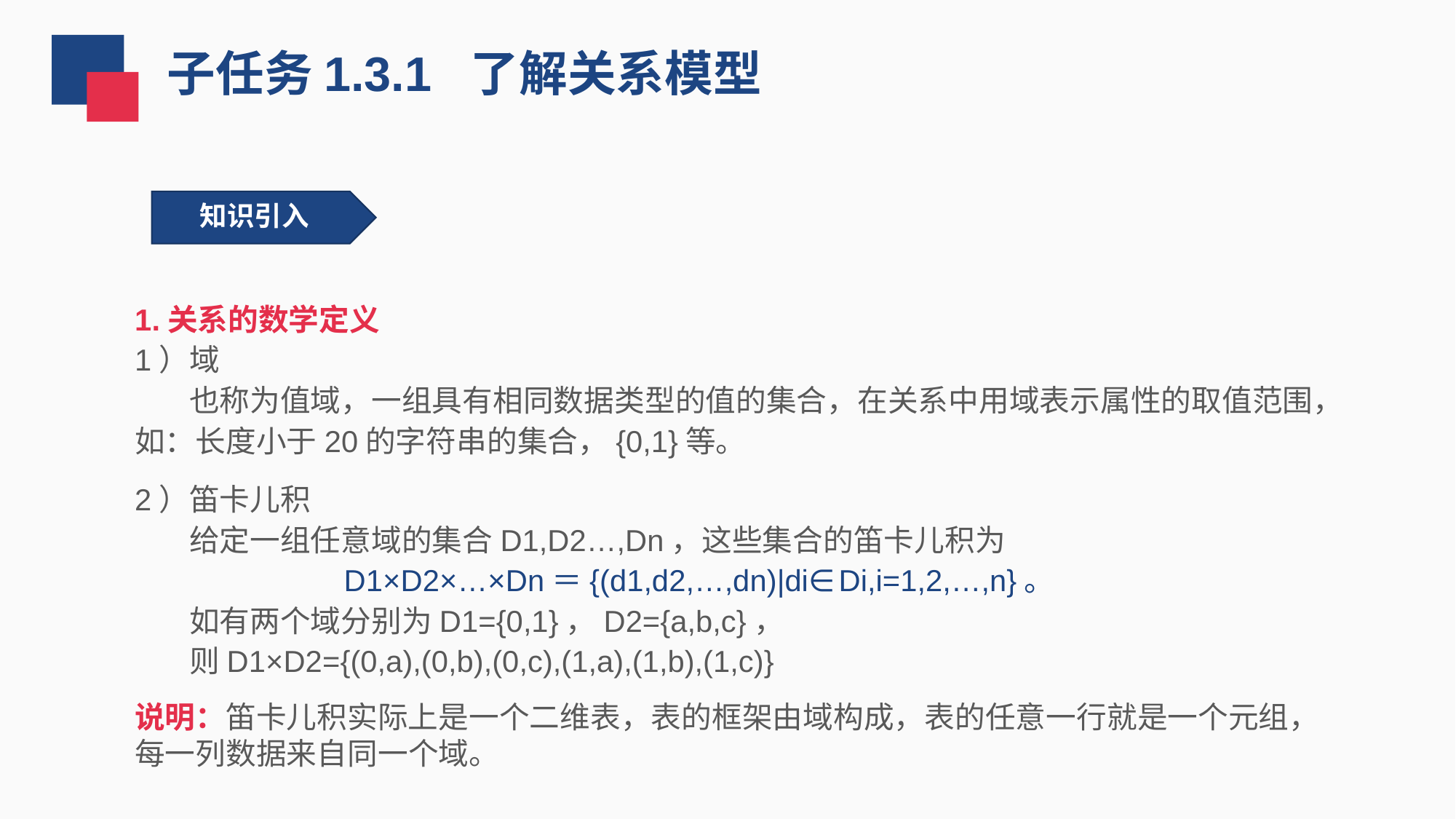

子任务1.3.1  了解关系模型

     知识引入
1.关系的数学定义
1）域
       也称为值域，一组具有相同数据类型的值的集合，在关系中用域表示属性的取值范围，
如：长度小于20的字符串的集合，{0,1}等。
2）笛卡儿积
       给定一组任意域的集合D1,D2…,Dn，这些集合的笛卡儿积为
                         D1×D2×…×Dn＝{(d1,d2,…,dn)|di∈Di,i=1,2,…,n}。
       如有两个域分别为D1={0,1}，D2={a,b,c}，
       则D1×D2={(0,a),(0,b),(0,c),(1,a),(1,b),(1,c)}
说明：笛卡儿积实际上是一个二维表，表的框架由域构成，表的任意一行就是一个元组，每一列数据来自同一个域。